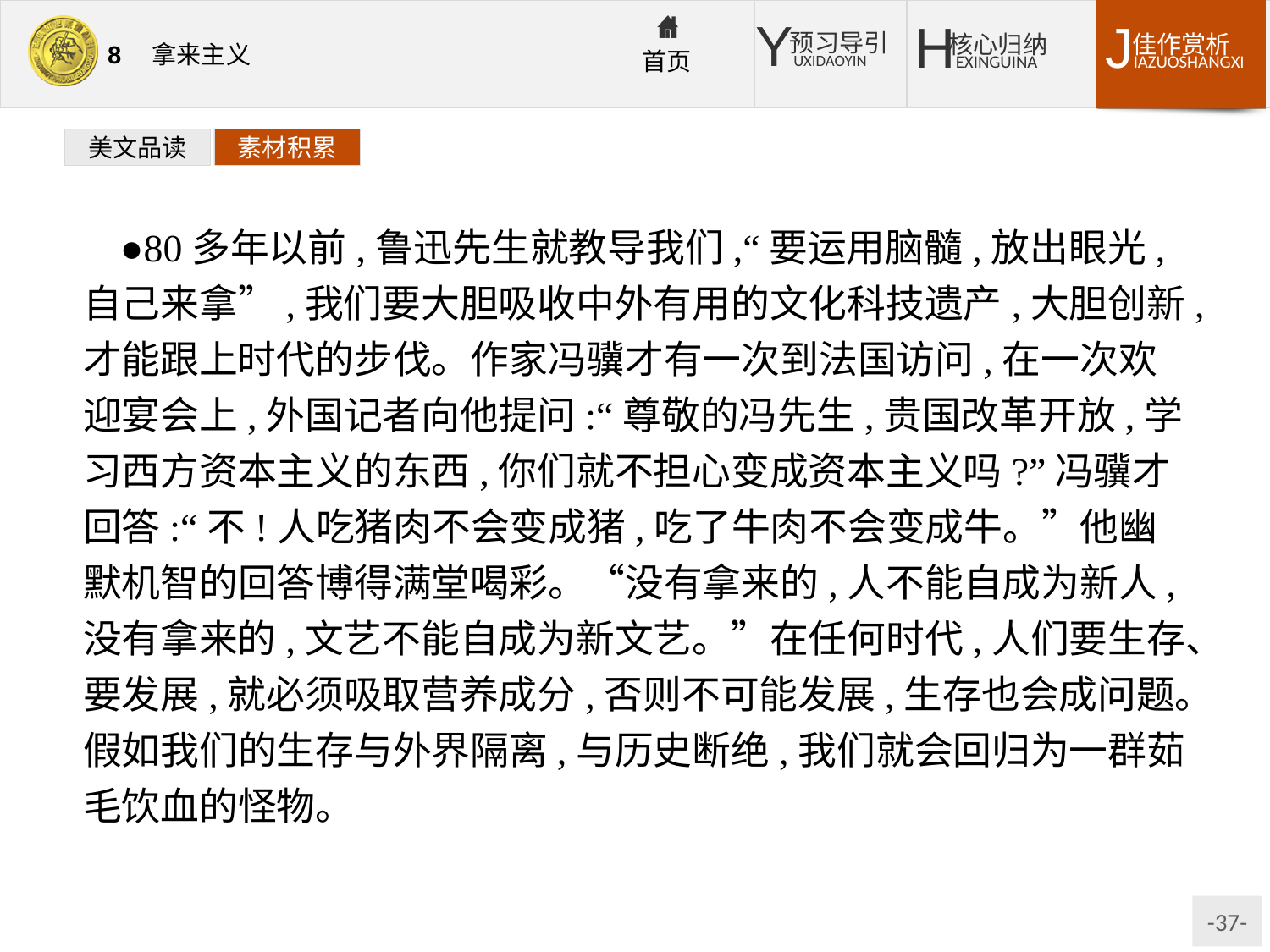

美文品读
素材积累
●80多年以前,鲁迅先生就教导我们,“要运用脑髓,放出眼光,自己来拿”,我们要大胆吸收中外有用的文化科技遗产,大胆创新,才能跟上时代的步伐。作家冯骥才有一次到法国访问,在一次欢迎宴会上,外国记者向他提问:“尊敬的冯先生,贵国改革开放,学习西方资本主义的东西,你们就不担心变成资本主义吗?”冯骥才回答:“不!人吃猪肉不会变成猪,吃了牛肉不会变成牛。”他幽默机智的回答博得满堂喝彩。“没有拿来的,人不能自成为新人,没有拿来的,文艺不能自成为新文艺。”在任何时代,人们要生存、要发展,就必须吸取营养成分,否则不可能发展,生存也会成问题。假如我们的生存与外界隔离,与历史断绝,我们就会回归为一群茹毛饮血的怪物。